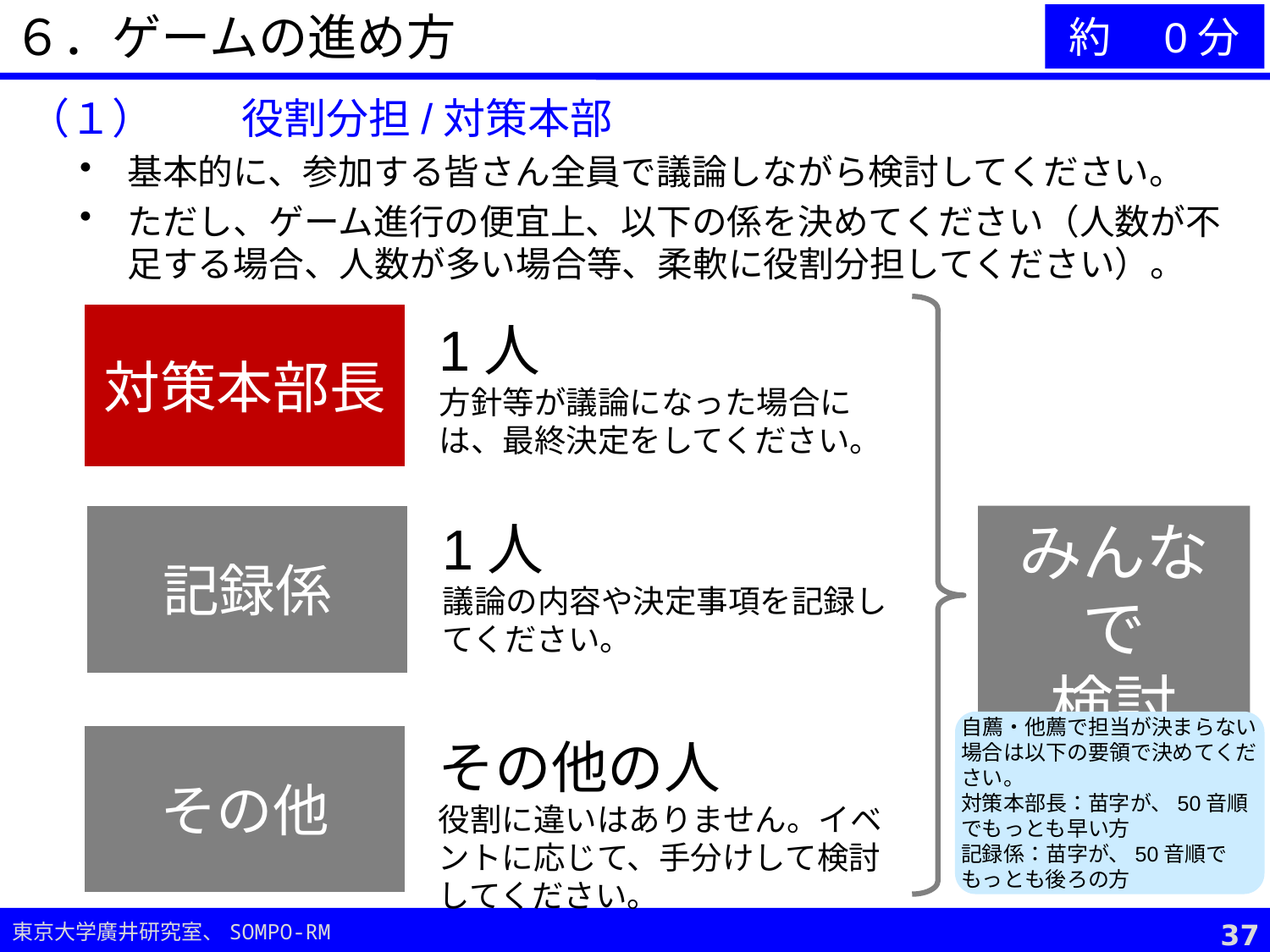

６．ゲームの進め方
約　0分
（１）	役割分担/対策本部
基本的に、参加する皆さん全員で議論しながら検討してください。
ただし、ゲーム進行の便宜上、以下の係を決めてください（人数が不足する場合、人数が多い場合等、柔軟に役割分担してください）。

対策本部長
1人
方針等が議論になった場合には、最終決定をしてください。
記録係
みんなで
検討
1人
議論の内容や決定事項を記録してください。
自薦・他薦で担当が決まらない場合は以下の要領で決めてください。
対策本部長：苗字が、50音順でもっとも早い方
記録係：苗字が、50音順でもっとも後ろの方
その他
その他の人
役割に違いはありません。イベントに応じて、手分けして検討してください。
37